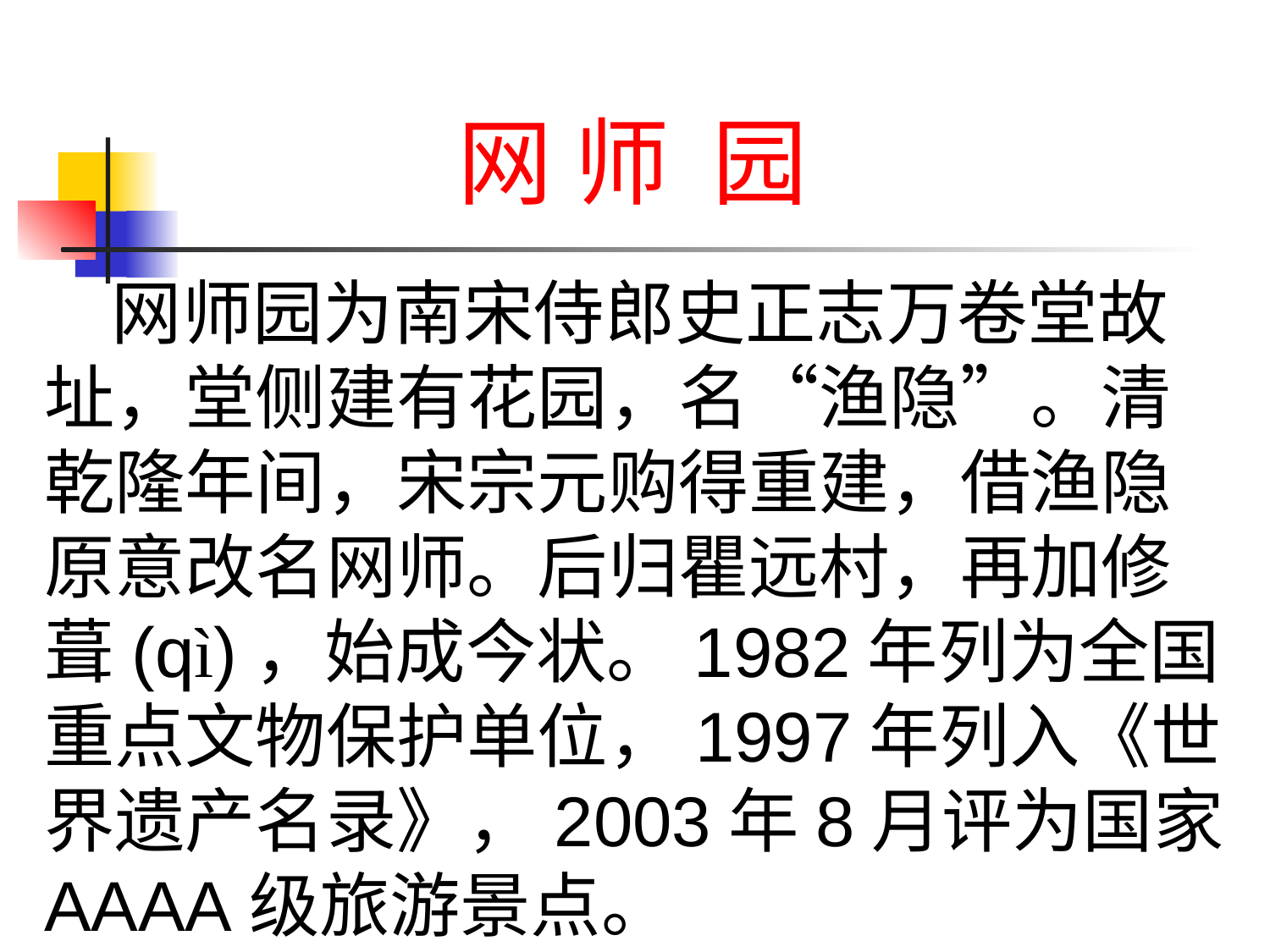

网 师  园
      网师园为南宋侍郎史正志万卷堂故址，堂侧建有花园，名“渔隐”。清乾隆年间，宋宗元购得重建，借渔隐原意改名网师。后归瞿远村，再加修葺(qì)，始成今状。1982年列为全国重点文物保护单位，1997年列入《世界遗产名录》，2003年8月评为国家AAAA级旅游景点。